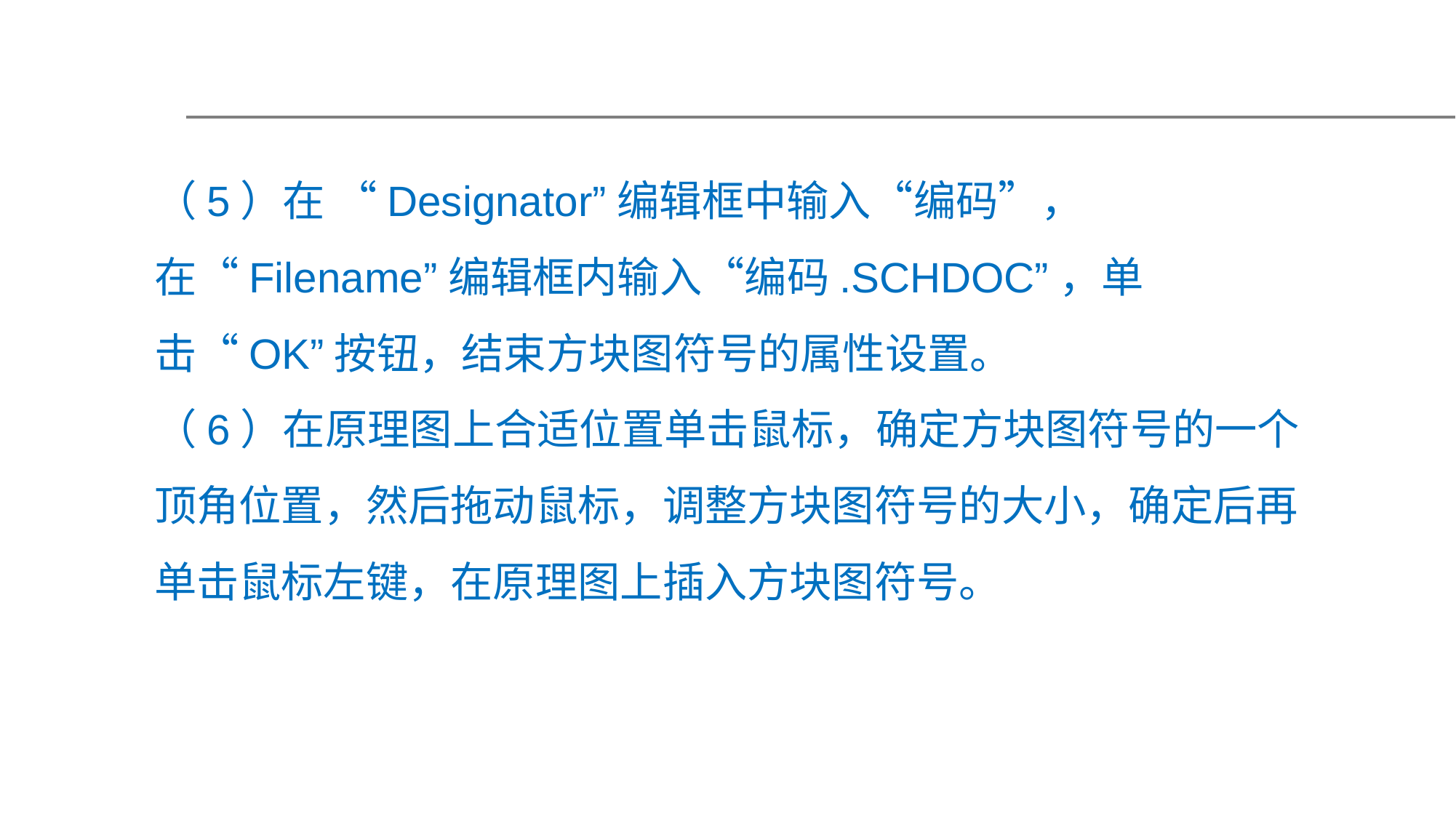

（5）在 “Designator”编辑框中输入“编码”，在“Filename”编辑框内输入“编码.SCHDOC”，单击“OK”按钮，结束方块图符号的属性设置。
（6）在原理图上合适位置单击鼠标，确定方块图符号的一个顶角位置，然后拖动鼠标，调整方块图符号的大小，确定后再单击鼠标左键，在原理图上插入方块图符号。